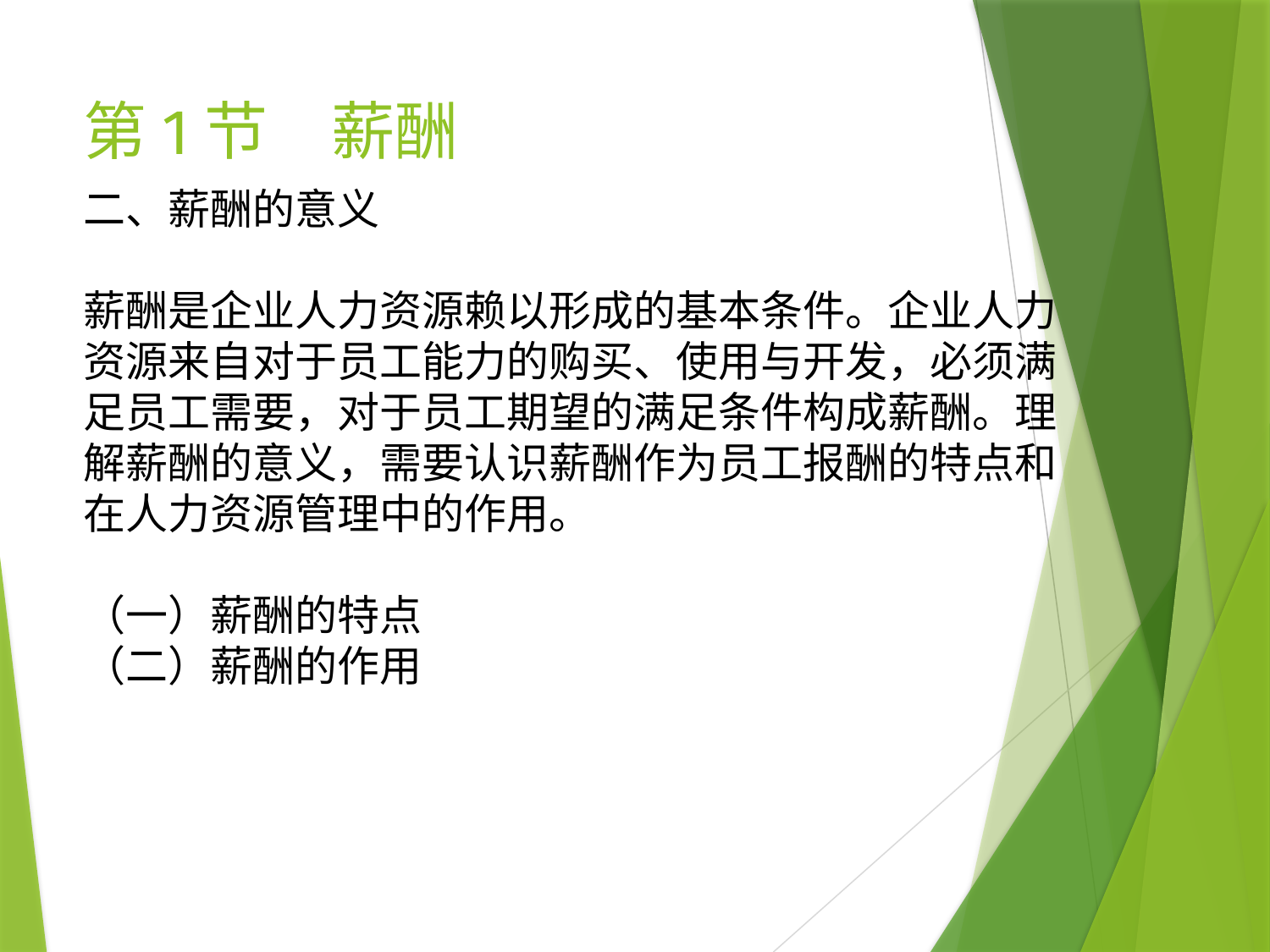

# 第1节　薪酬
二、薪酬的意义

薪酬是企业人力资源赖以形成的基本条件。企业人力资源来自对于员工能力的购买、使用与开发，必须满足员工需要，对于员工期望的满足条件构成薪酬。理解薪酬的意义，需要认识薪酬作为员工报酬的特点和在人力资源管理中的作用。

（一）薪酬的特点
（二）薪酬的作用